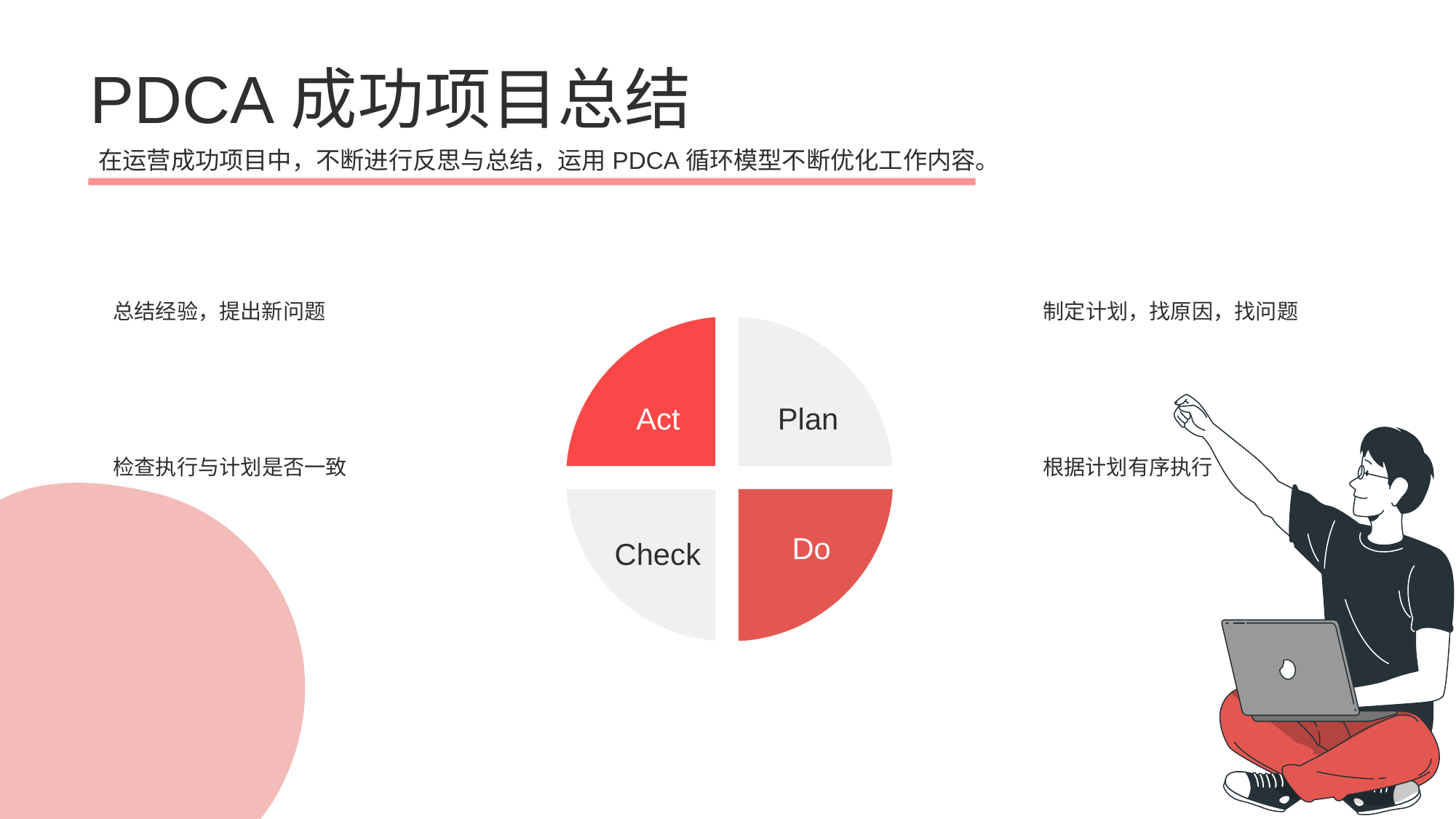

PDCA成功项目总结
在运营成功项目中，不断进行反思与总结，运用PDCA循环模型不断优化工作内容。

Act
Plan

Do
Check
总结经验，提出新问题
制定计划，找原因，找问题

检查执行与计划是否一致
根据计划有序执行